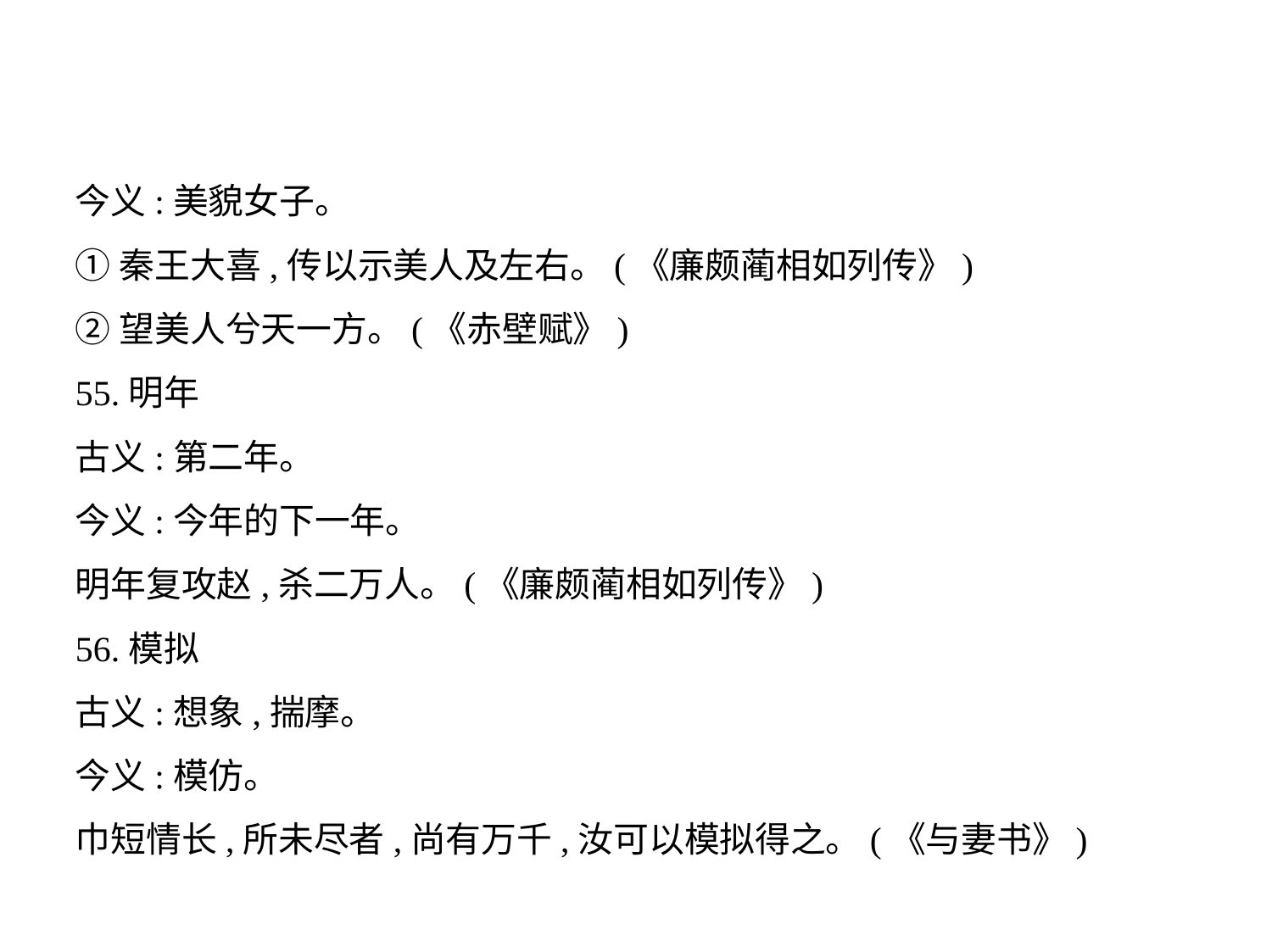

今义:美貌女子。
①秦王大喜,传以示美人及左右。(《廉颇蔺相如列传》)
②望美人兮天一方。(《赤壁赋》)
55.明年
古义:第二年。
今义:今年的下一年。
明年复攻赵,杀二万人。(《廉颇蔺相如列传》)
56.模拟
古义:想象,揣摩。
今义:模仿。
巾短情长,所未尽者,尚有万千,汝可以模拟得之。(《与妻书》)